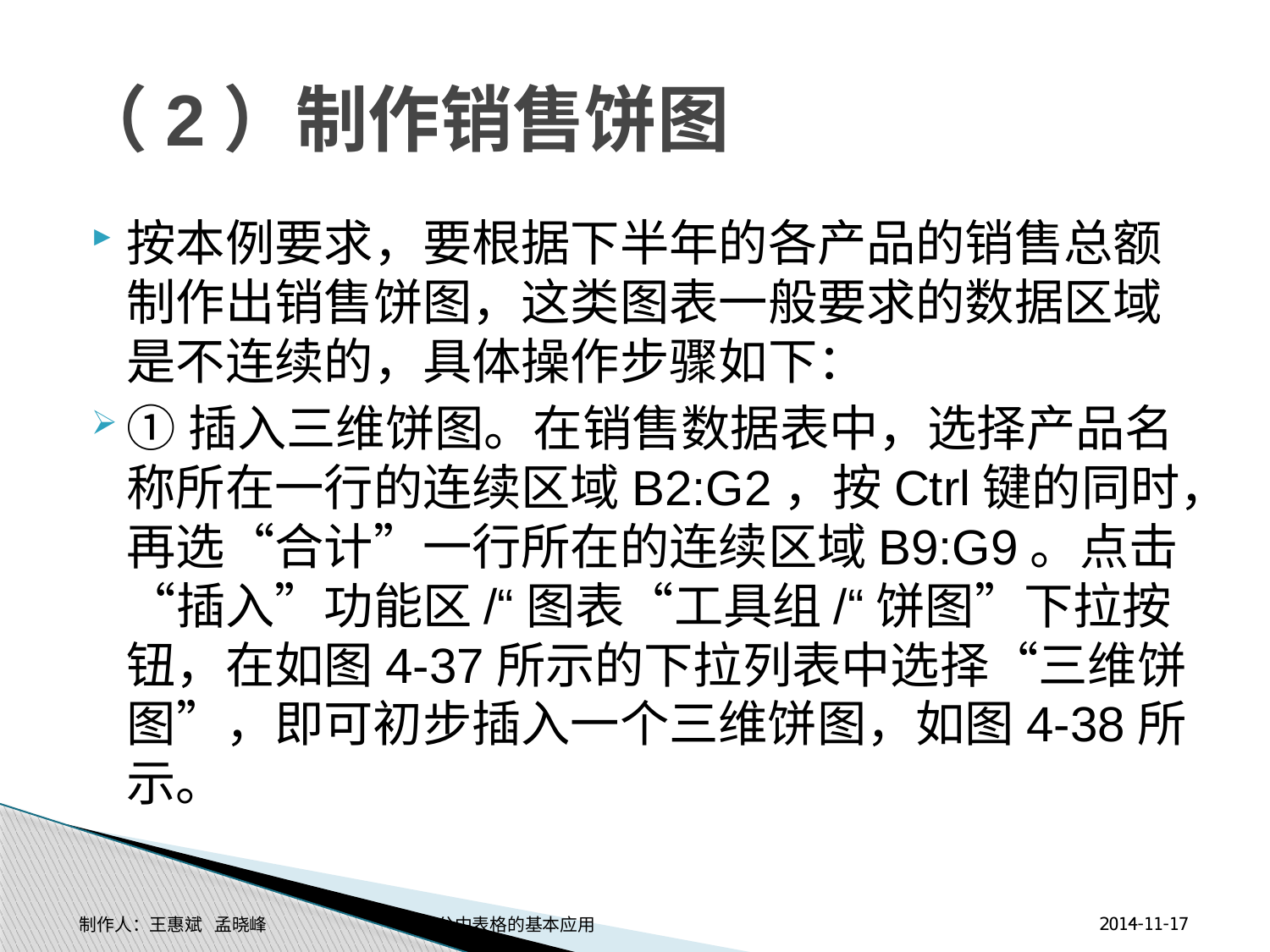

# （2）制作销售饼图
按本例要求，要根据下半年的各产品的销售总额制作出销售饼图，这类图表一般要求的数据区域是不连续的，具体操作步骤如下：
①插入三维饼图。在销售数据表中，选择产品名称所在一行的连续区域B2:G2，按Ctrl键的同时，再选“合计”一行所在的连续区域B9:G9。点击“插入”功能区/“图表“工具组/“饼图”下拉按钮，在如图4-37所示的下拉列表中选择“三维饼图”，即可初步插入一个三维饼图，如图4-38所示。
2014-11-17
制作人：王惠斌   孟晓峰                                      办公中表格的基本应用